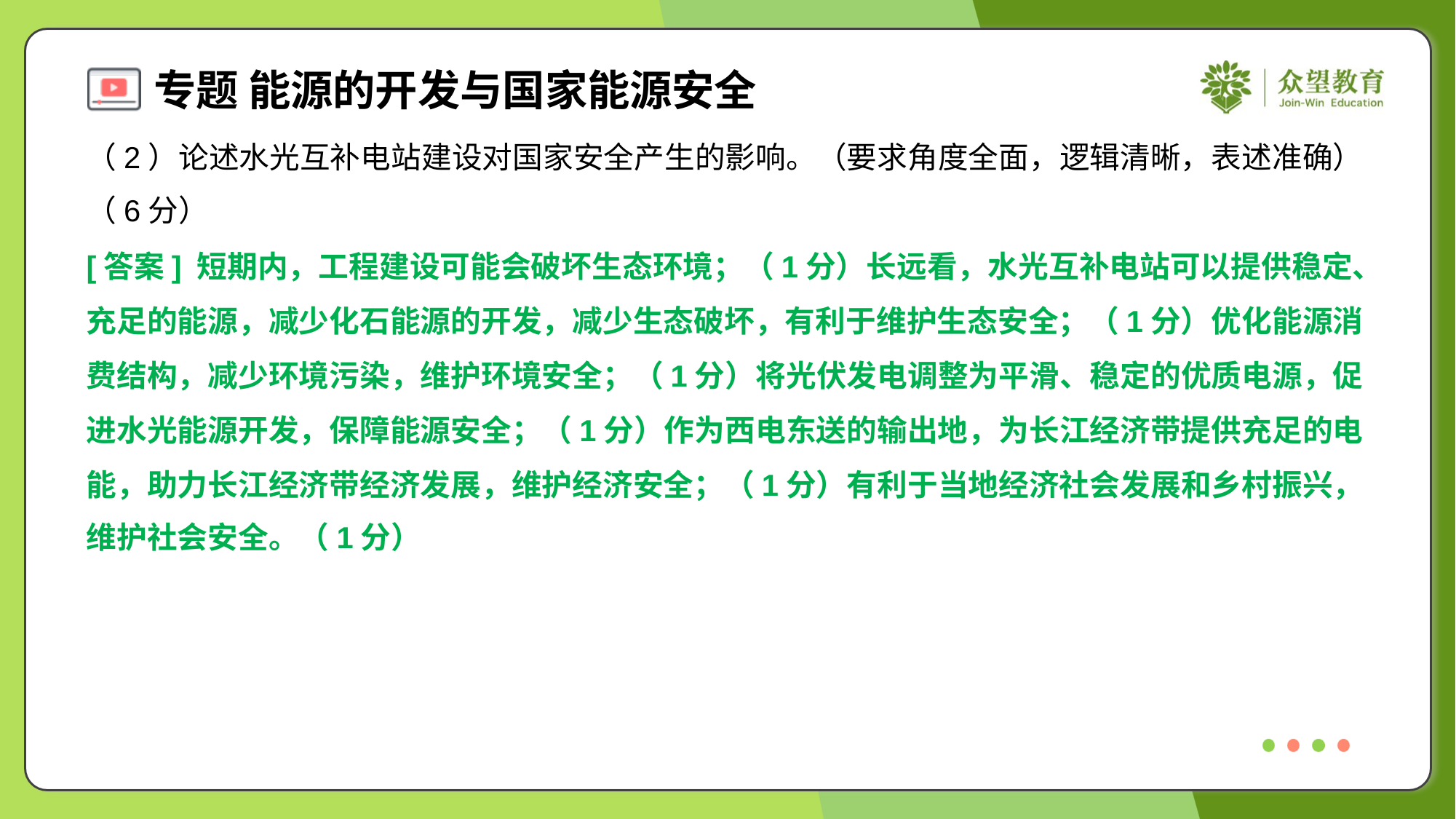

（2）论述水光互补电站建设对国家安全产生的影响。（要求角度全面，逻辑清晰，表述准确）
（6分）
[答案] 短期内，工程建设可能会破坏生态环境；（1分）长远看，水光互补电站可以提供稳定、
充足的能源，减少化石能源的开发，减少生态破坏，有利于维护生态安全；（1分）优化能源消
费结构，减少环境污染，维护环境安全；（1分）将光伏发电调整为平滑、稳定的优质电源，促
进水光能源开发，保障能源安全；（1分）作为西电东送的输出地，为长江经济带提供充足的电
能，助力长江经济带经济发展，维护经济安全；（1分）有利于当地经济社会发展和乡村振兴，
维护社会安全。（1分）